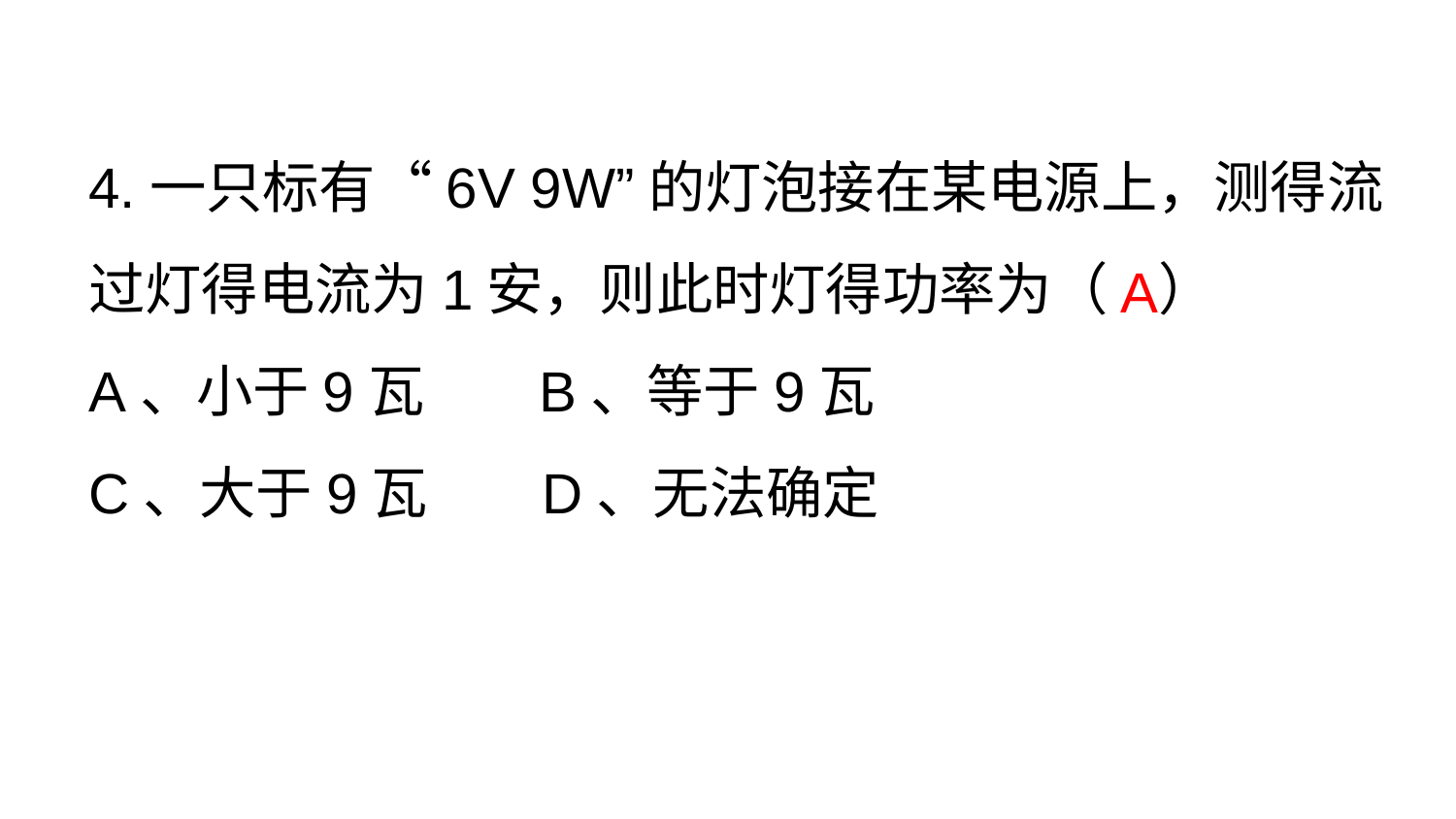

4.一只标有“6V 9W”的灯泡接在某电源上，测得流过灯得电流为1安，则此时灯得功率为（    ）
A、小于9瓦        B、等于9瓦
C、大于9瓦        D、无法确定
A